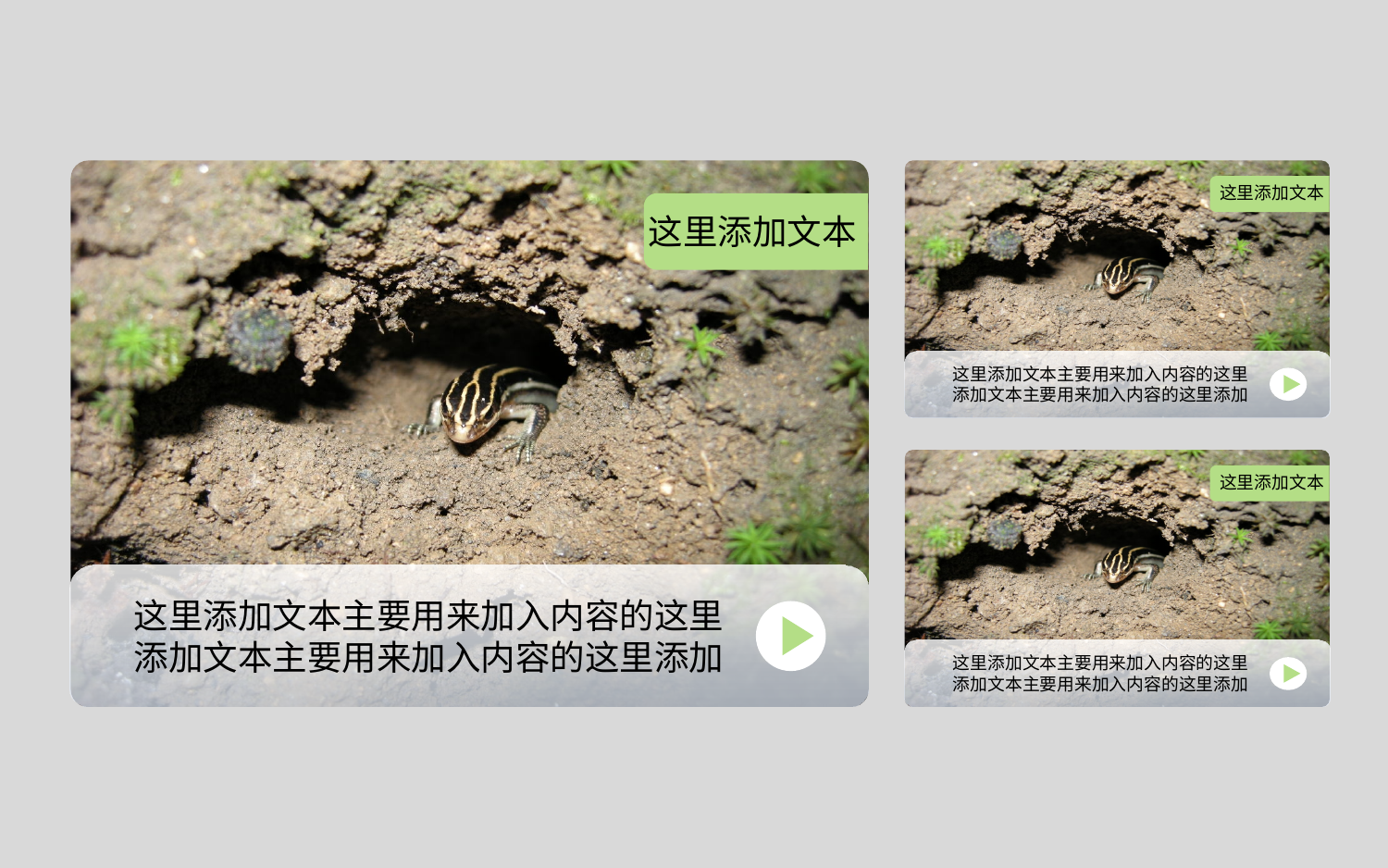

这里添加文本

这里添加文本主要用来加入内容的这里添加文本主要用来加入内容的这里添加

这里添加文本

这里添加文本主要用来加入内容的这里添加文本主要用来加入内容的这里添加

这里添加文本

这里添加文本主要用来加入内容的这里添加文本主要用来加入内容的这里添加